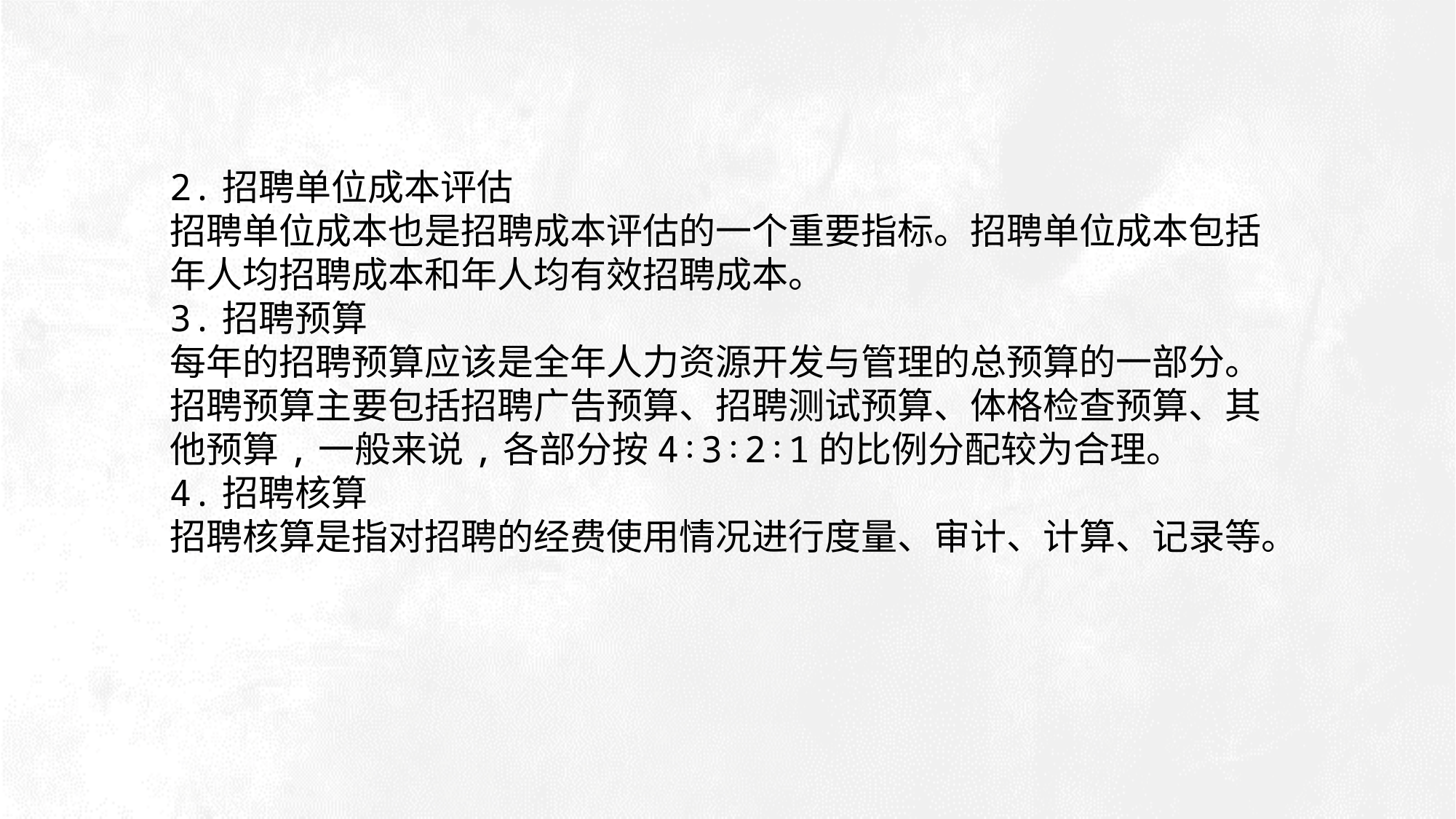

2.招聘单位成本评估
招聘单位成本也是招聘成本评估的一个重要指标。招聘单位成本包括年人均招聘成本和年人均有效招聘成本。
3.招聘预算
每年的招聘预算应该是全年人力资源开发与管理的总预算的一部分。招聘预算主要包括招聘广告预算、招聘测试预算、体格检查预算、其他预算,一般来说,各部分按4∶3∶2∶1的比例分配较为合理。
4.招聘核算
招聘核算是指对招聘的经费使用情况进行度量、审计、计算、记录等。